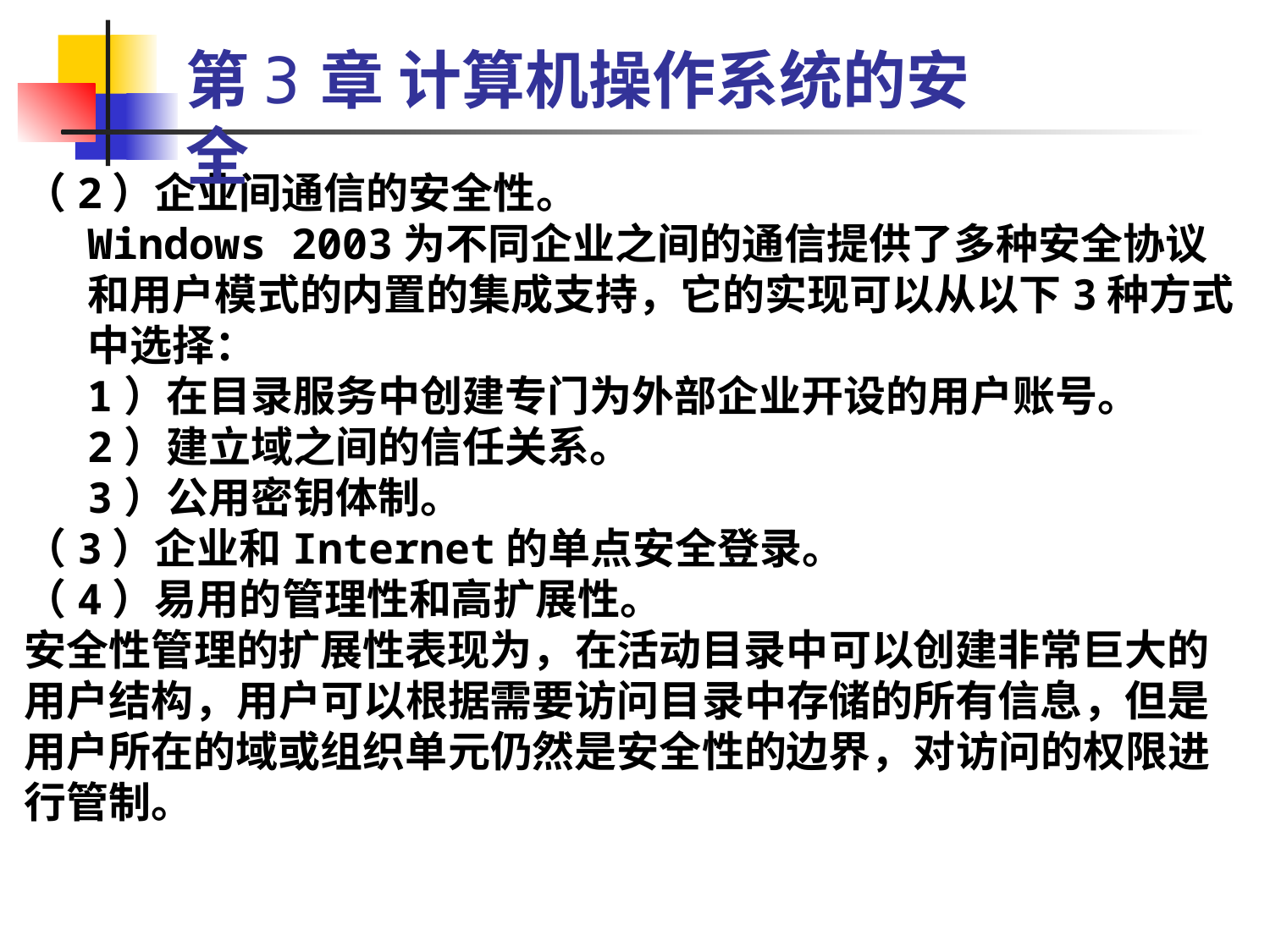

第3章 计算机操作系统的安全
（2）企业间通信的安全性。
Windows 2003为不同企业之间的通信提供了多种安全协议和用户模式的内置的集成支持，它的实现可以从以下3种方式中选择：
1）在目录服务中创建专门为外部企业开设的用户账号。
2）建立域之间的信任关系。
3）公用密钥体制。
（3）企业和Internet的单点安全登录。
（4）易用的管理性和高扩展性。
安全性管理的扩展性表现为，在活动目录中可以创建非常巨大的用户结构，用户可以根据需要访问目录中存储的所有信息，但是用户所在的域或组织单元仍然是安全性的边界，对访问的权限进行管制。